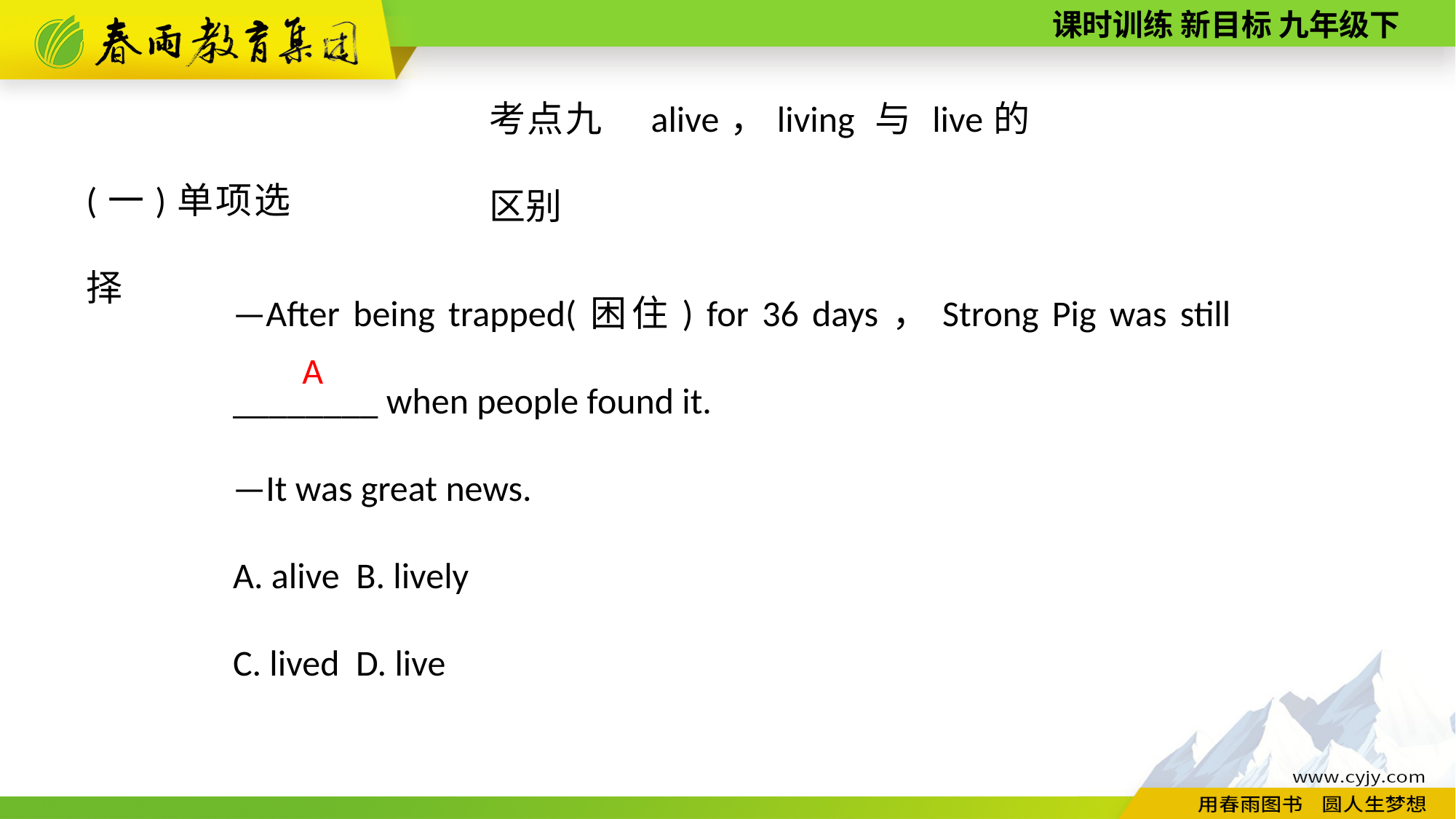

考点九　alive，living 与 live的区别
(一)单项选择
—After being trapped(困住) for 36 days，Strong Pig was still ________ when people found it.
—It was great news.
A. alive  B. lively
C. lived  D. live
A